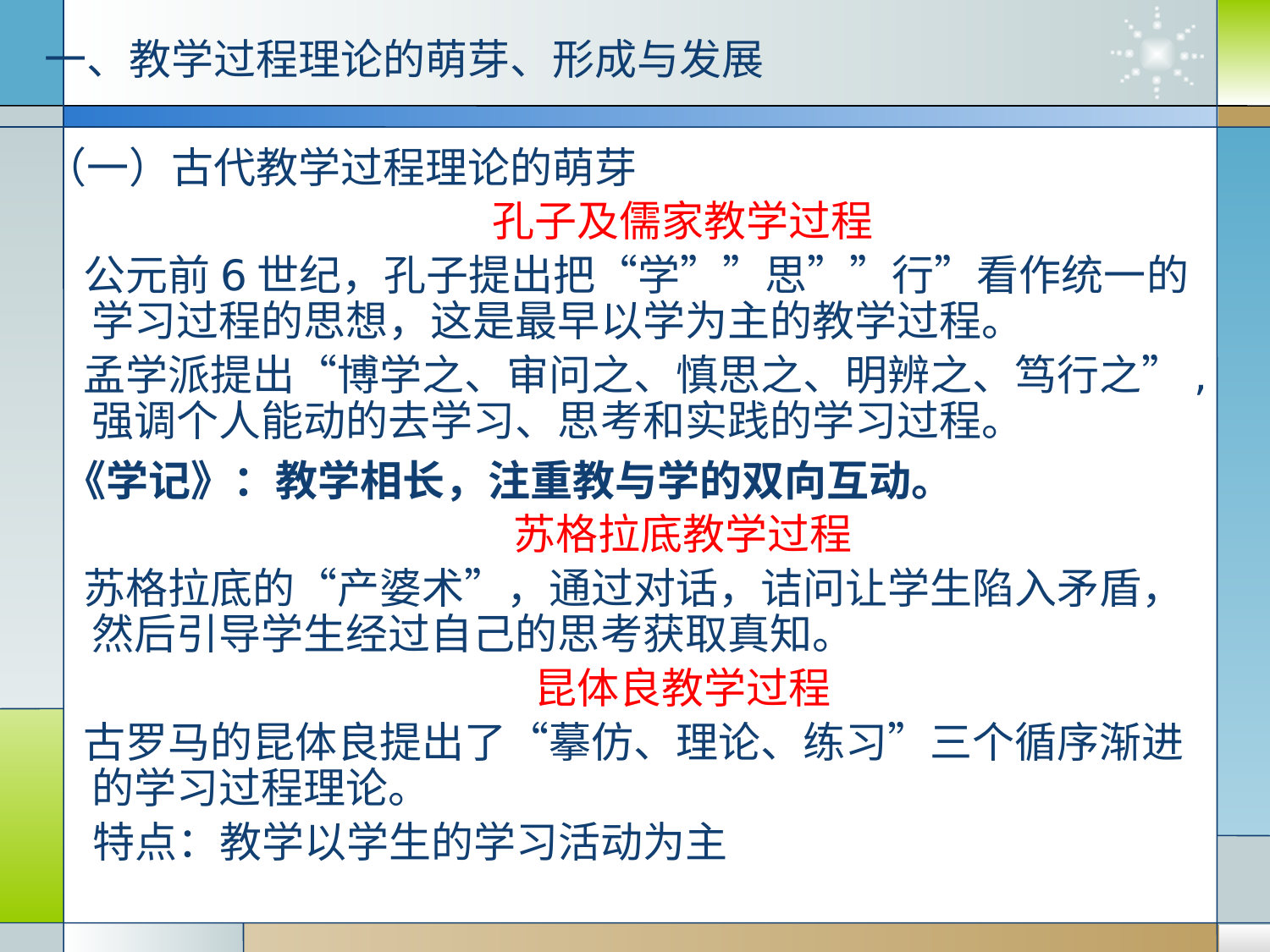

一、教学过程理论的萌芽、形成与发展

（一）古代教学过程理论的萌芽
         孔子及儒家教学过程
   公元前6世纪，孔子提出把“学””思””行”看作统一的学习过程的思想，这是最早以学为主的教学过程。
   孟学派提出“博学之、审问之、慎思之、明辨之、笃行之”,强调个人能动的去学习、思考和实践的学习过程。
 《学记》：教学相长，注重教与学的双向互动。
         苏格拉底教学过程
   苏格拉底的“产婆术”，通过对话，诘问让学生陷入矛盾，然后引导学生经过自己的思考获取真知。
         昆体良教学过程
   古罗马的昆体良提出了“摹仿、理论、练习”三个循序渐进的学习过程理论。
    特点：教学以学生的学习活动为主